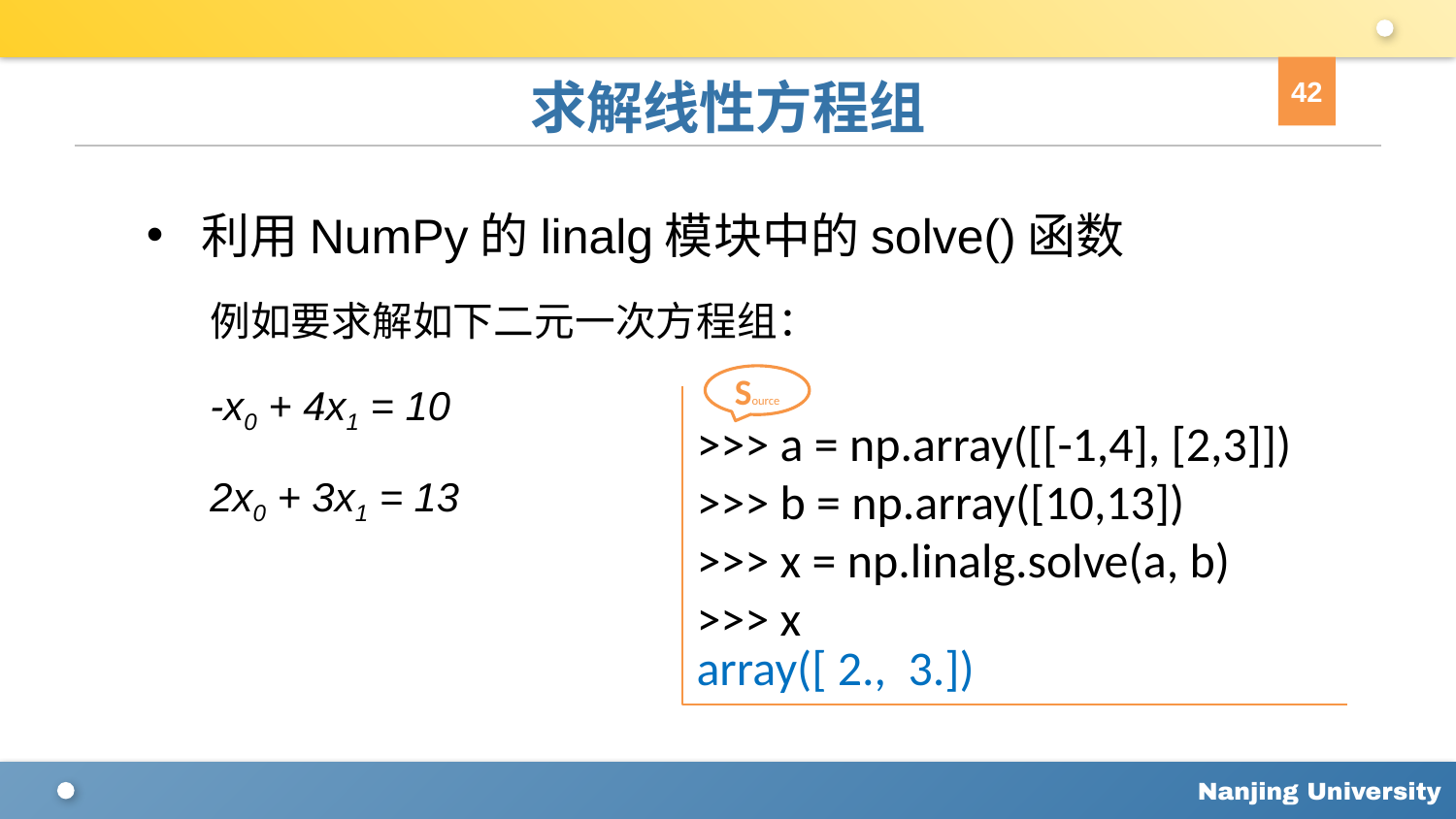

42
# 求解线性方程组
利用NumPy的linalg模块中的solve()函数
例如要求解如下二元一次方程组：
-x0 + 4x1 = 10
2x0 + 3x1 = 13

Source

>>> a = np.array([[-1,4], [2,3]])
>>> b = np.array([10,13])
>>> x = np.linalg.solve(a, b)
>>> x
array([ 2.,  3.])